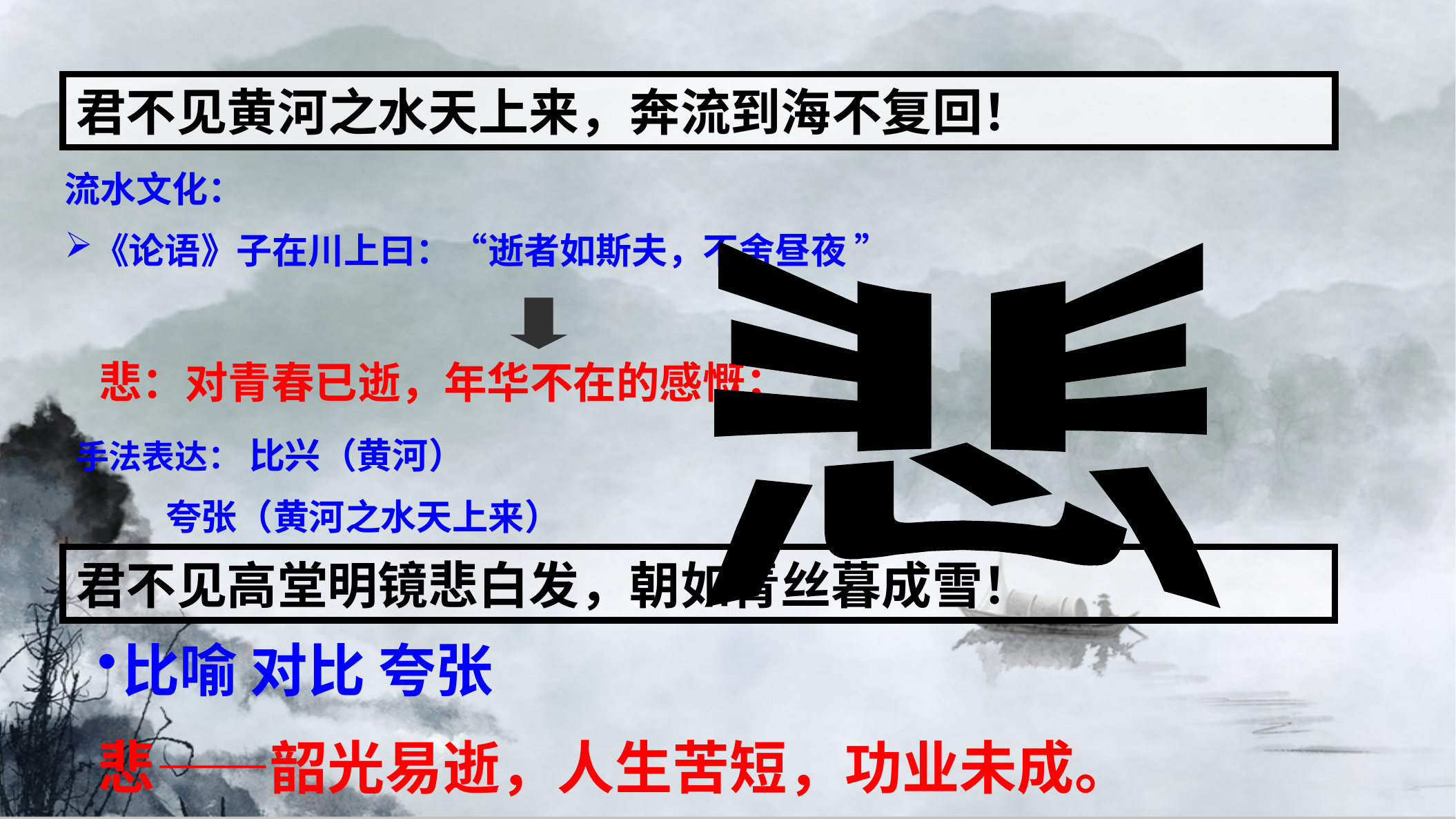

君不见黄河之水天上来，奔流到海不复回！
流水文化：
《论语》子在川上曰：“逝者如斯夫，不舍昼夜 ”
悲

悲：对青春已逝，年华不在的感慨；
手法表达： 比兴（黄河）
          夸张（黄河之水天上来）
君不见高堂明镜悲白发，朝如青丝暮成雪！
比喻 对比 夸张
悲——韶光易逝，人生苦短，功业未成。